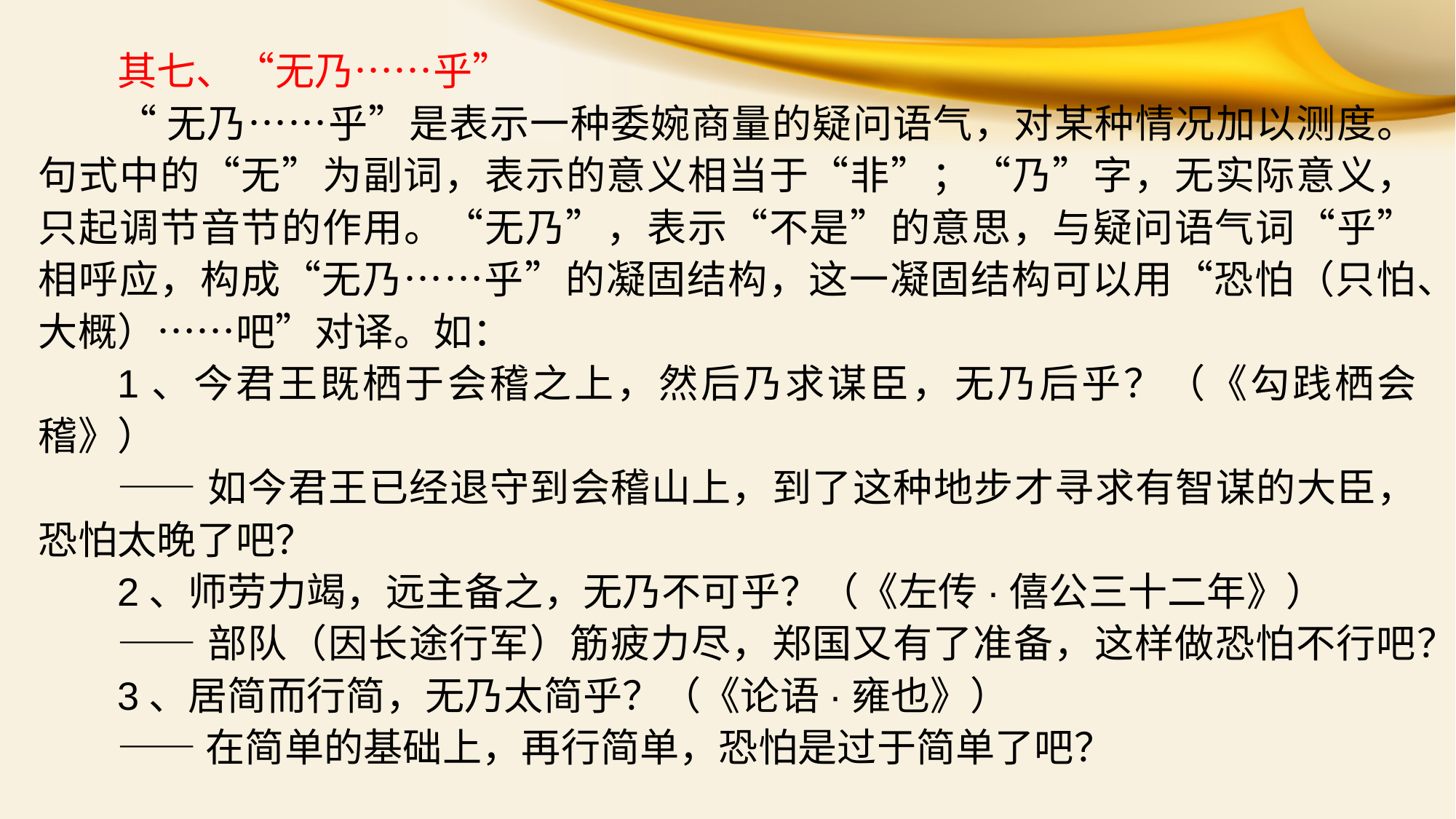

其七、“无乃……乎”
“无乃……乎”是表示一种委婉商量的疑问语气，对某种情况加以测度。句式中的“无”为副词，表示的意义相当于“非”；“乃”字，无实际意义，只起调节音节的作用。“无乃”，表示“不是”的意思，与疑问语气词“乎”相呼应，构成“无乃……乎”的凝固结构，这一凝固结构可以用“恐怕（只怕、大概）……吧”对译。如：
1、今君王既栖于会稽之上，然后乃求谋臣，无乃后乎？（《勾践栖会稽》）
——如今君王已经退守到会稽山上，到了这种地步才寻求有智谋的大臣，恐怕太晚了吧？
2、师劳力竭，远主备之，无乃不可乎？（《左传·僖公三十二年》）
——部队（因长途行军）筋疲力尽，郑国又有了准备，这样做恐怕不行吧？
3、居简而行简，无乃太简乎？（《论语·雍也》）
——在简单的基础上，再行简单，恐怕是过于简单了吧？